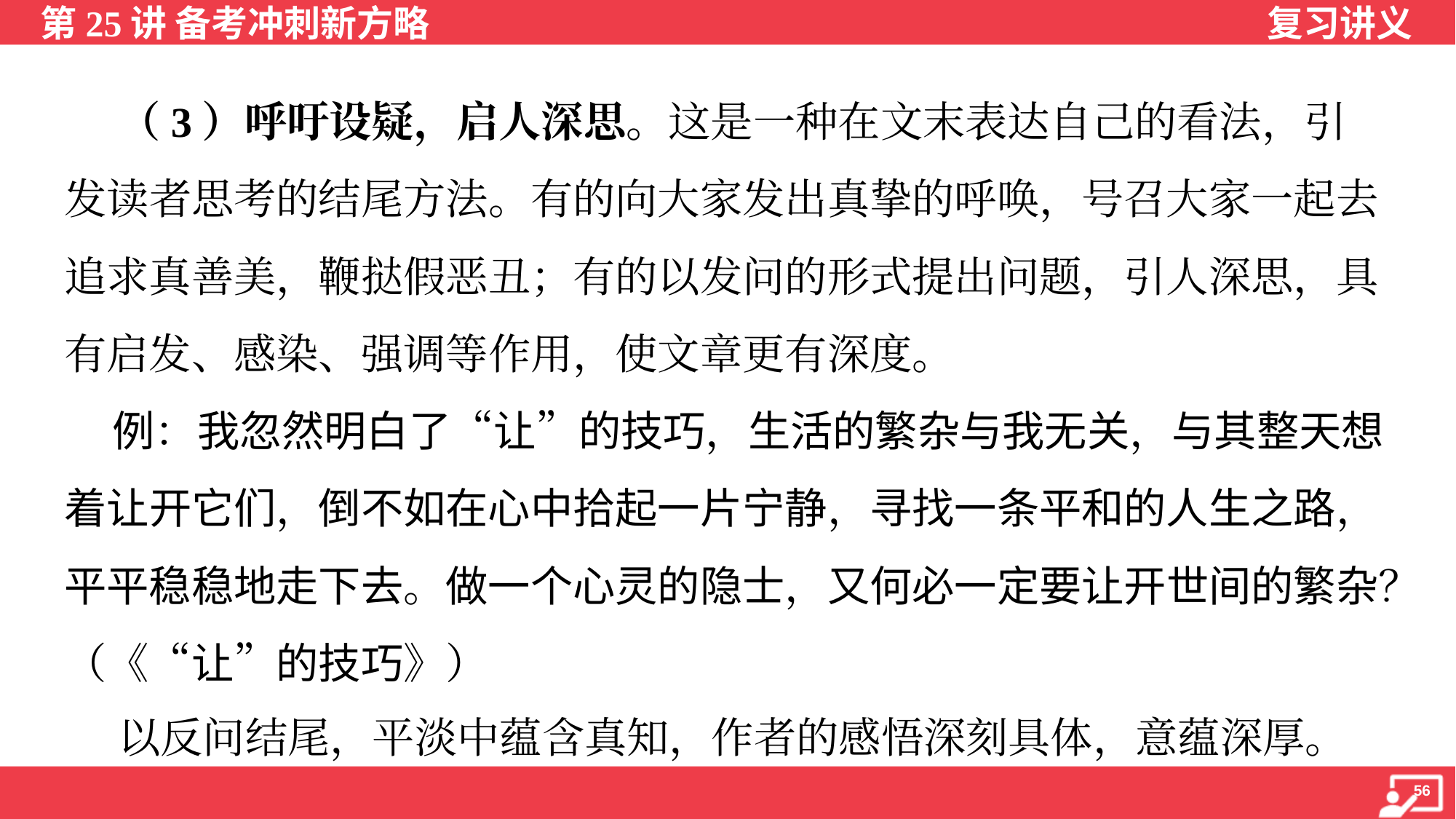

（3）呼吁设疑，启人深思。这是一种在文末表达自己的看法，引
发读者思考的结尾方法。有的向大家发出真挚的呼唤，号召大家一起去
追求真善美，鞭挞假恶丑；有的以发问的形式提出问题，引人深思，具
有启发、感染、强调等作用，使文章更有深度。
    例：我忽然明白了“让”的技巧，生活的繁杂与我无关，与其整天想
着让开它们，倒不如在心中拾起一片宁静，寻找一条平和的人生之路，
平平稳稳地走下去。做一个心灵的隐士，又何必一定要让开世间的繁杂？
（《“让”的技巧》）
    以反问结尾，平淡中蕴含真知，作者的感悟深刻具体，意蕴深厚。